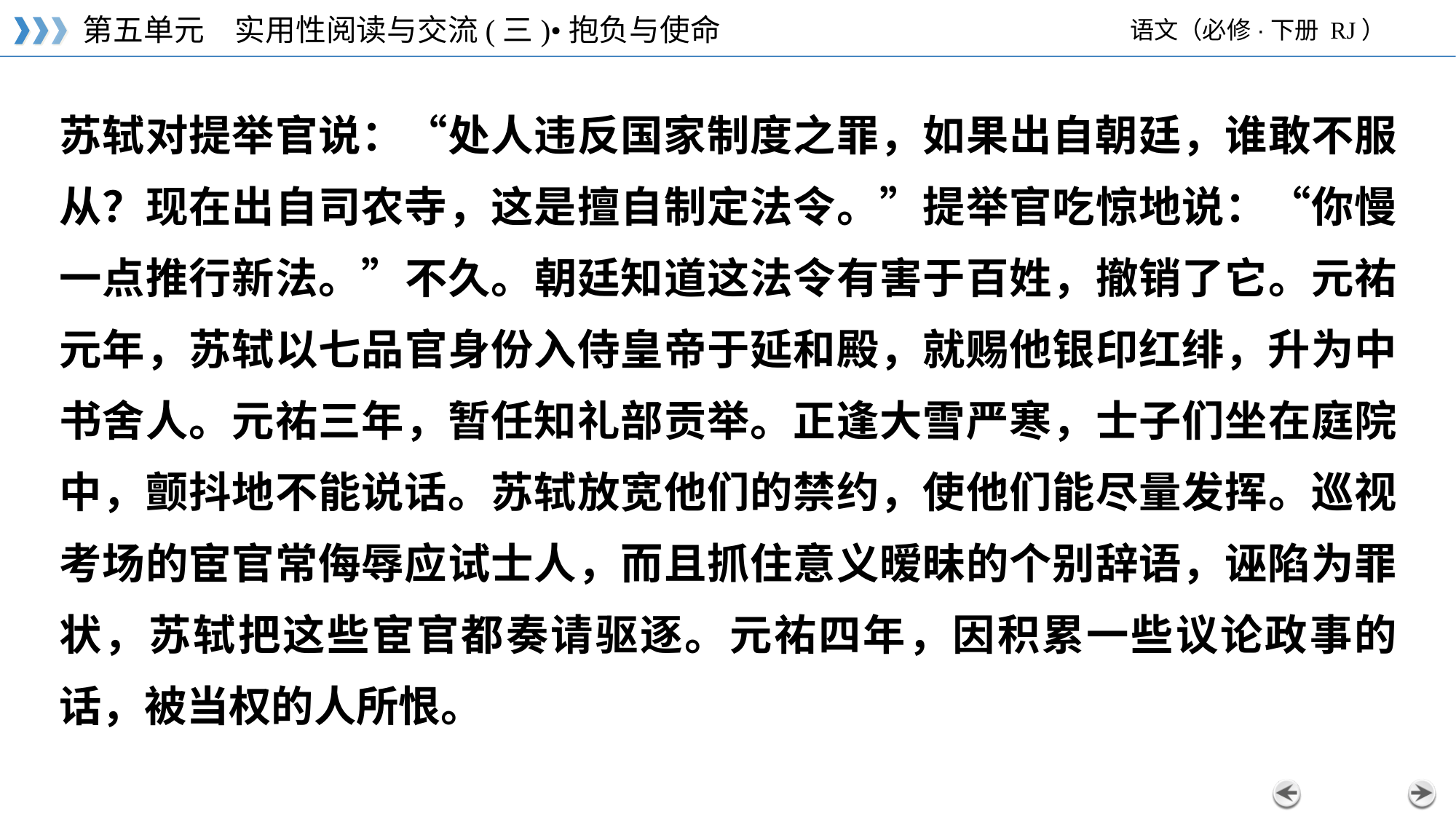

苏轼对提举官说：“处人违反国家制度之罪，如果出自朝廷，谁敢不服从？现在出自司农寺，这是擅自制定法令。”提举官吃惊地说：“你慢一点推行新法。”不久。朝廷知道这法令有害于百姓，撤销了它。元祐元年，苏轼以七品官身份入侍皇帝于延和殿，就赐他银印红绯，升为中书舍人。元祐三年，暂任知礼部贡举。正逢大雪严寒，士子们坐在庭院中，颤抖地不能说话。苏轼放宽他们的禁约，使他们能尽量发挥。巡视考场的宦官常侮辱应试士人，而且抓住意义暧昧的个别辞语，诬陷为罪状，苏轼把这些宦官都奏请驱逐。元祐四年，因积累一些议论政事的话，被当权的人所恨。